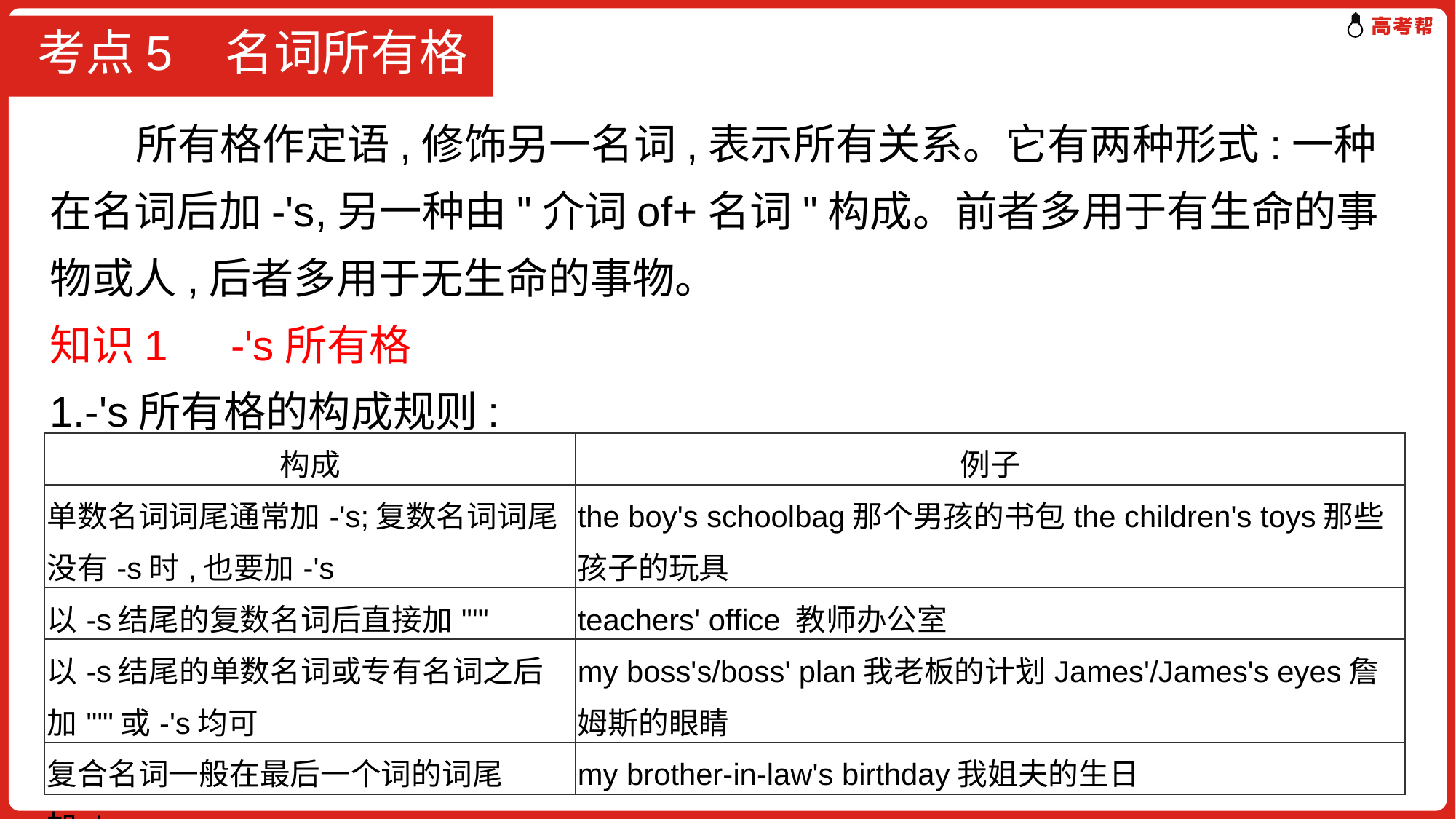

# 考点5   名词所有格
        所有格作定语,修饰另一名词,表示所有关系。它有两种形式:一种在名词后加-'s,另一种由"介词of+名词"构成。前者多用于有生命的事物或人,后者多用于无生命的事物。
知识1　-'s所有格
1.-'s所有格的构成规则:

| 构成 | 例子 |
| --- | --- |
| 单数名词词尾通常加-'s;复数名词词尾没有-s时,也要加-'s | the boy's schoolbag那个男孩的书包the children's toys那些孩子的玩具 |
| 以-s结尾的复数名词后直接加"'" | teachers' office 教师办公室 |
| 以-s结尾的单数名词或专有名词之后加"'"或-'s均可 | my boss's/boss' plan我老板的计划James'/James's eyes詹姆斯的眼睛 |
| 复合名词一般在最后一个词的词尾加-'s | my brother-in-law's birthday我姐夫的生日 |